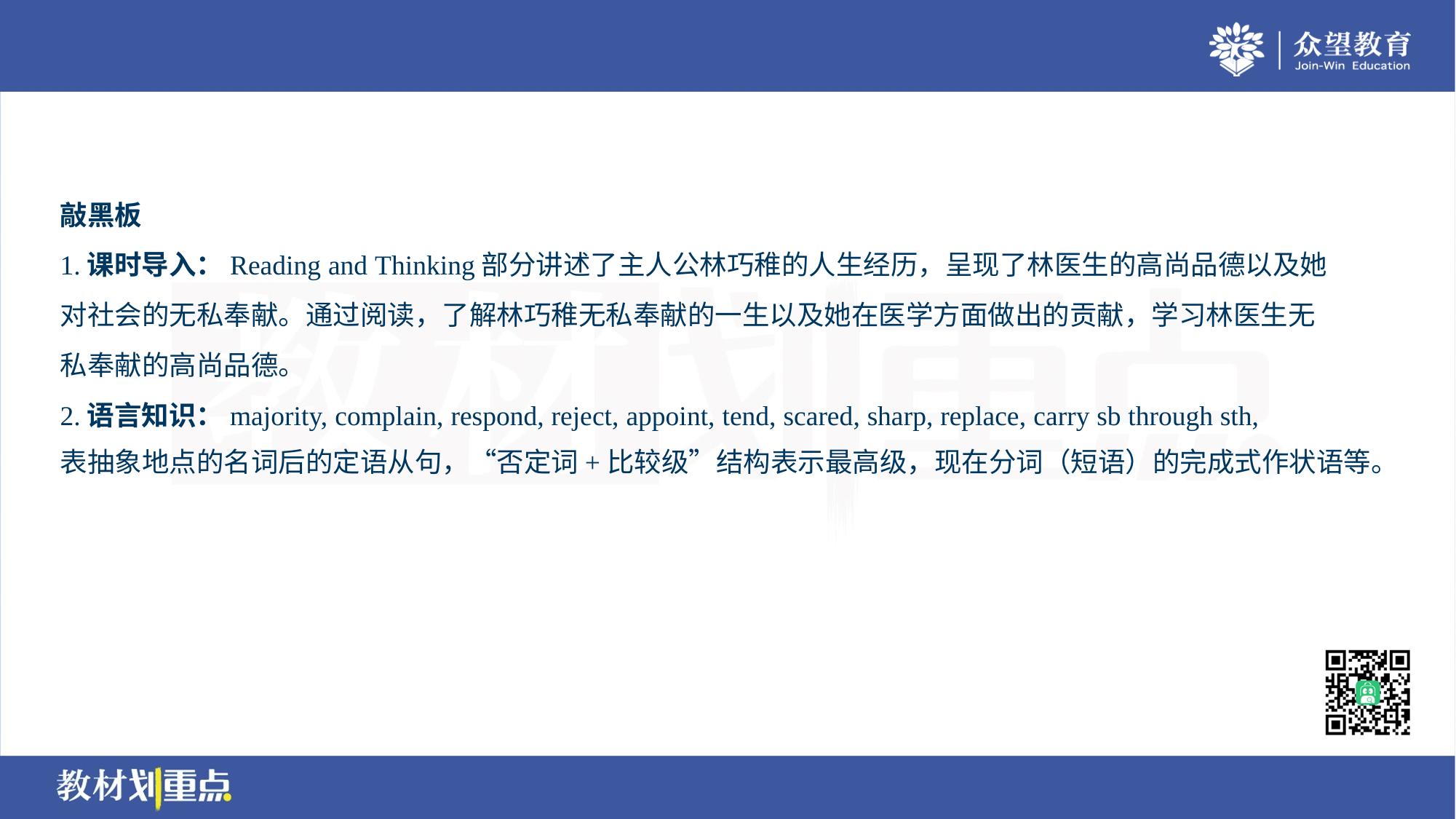

敲黑板
1.课时导入：Reading and Thinking部分讲述了主人公林巧稚的人生经历，呈现了林医生的高尚品德以及她
对社会的无私奉献。通过阅读，了解林巧稚无私奉献的一生以及她在医学方面做出的贡献，学习林医生无
私奉献的高尚品德。
2.语言知识：majority, complain, respond, reject, appoint, tend, scared, sharp, replace, carry sb through sth,
表抽象地点的名词后的定语从句，“否定词+比较级”结构表示最高级，现在分词（短语）的完成式作状语等。